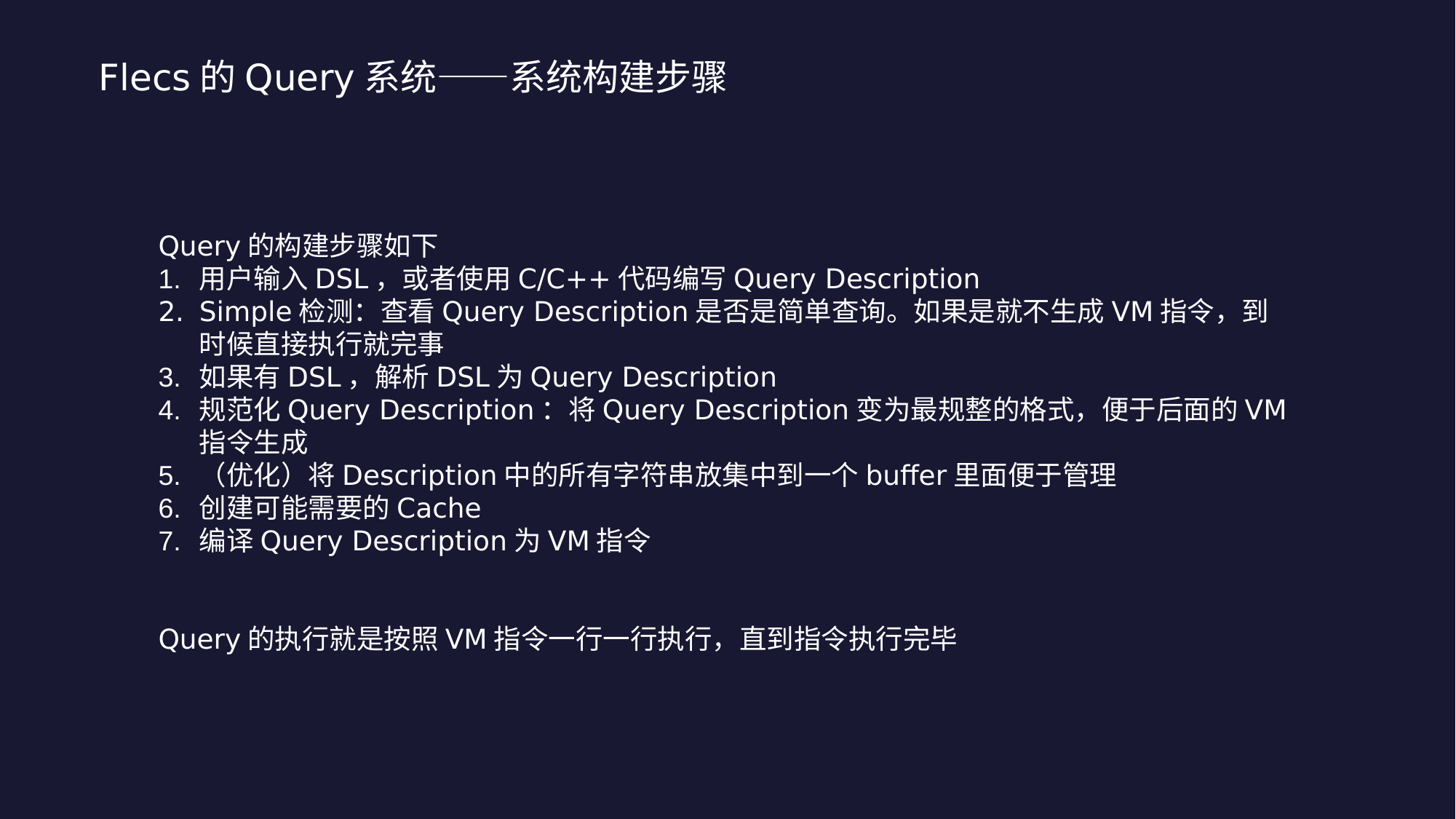

Flecs的Query系统——系统构建步骤
Query的构建步骤如下
用户输入DSL，或者使用C/C++代码编写Query Description
Simple检测：查看Query Description是否是简单查询。如果是就不生成VM指令，到时候直接执行就完事
如果有DSL，解析DSL为Query Description
规范化Query Description：将Query Description变为最规整的格式，便于后面的VM指令生成
（优化）将Description中的所有字符串放集中到一个buffer里面便于管理
创建可能需要的Cache
编译Query Description为VM指令

Query的执行就是按照VM指令一行一行执行，直到指令执行完毕